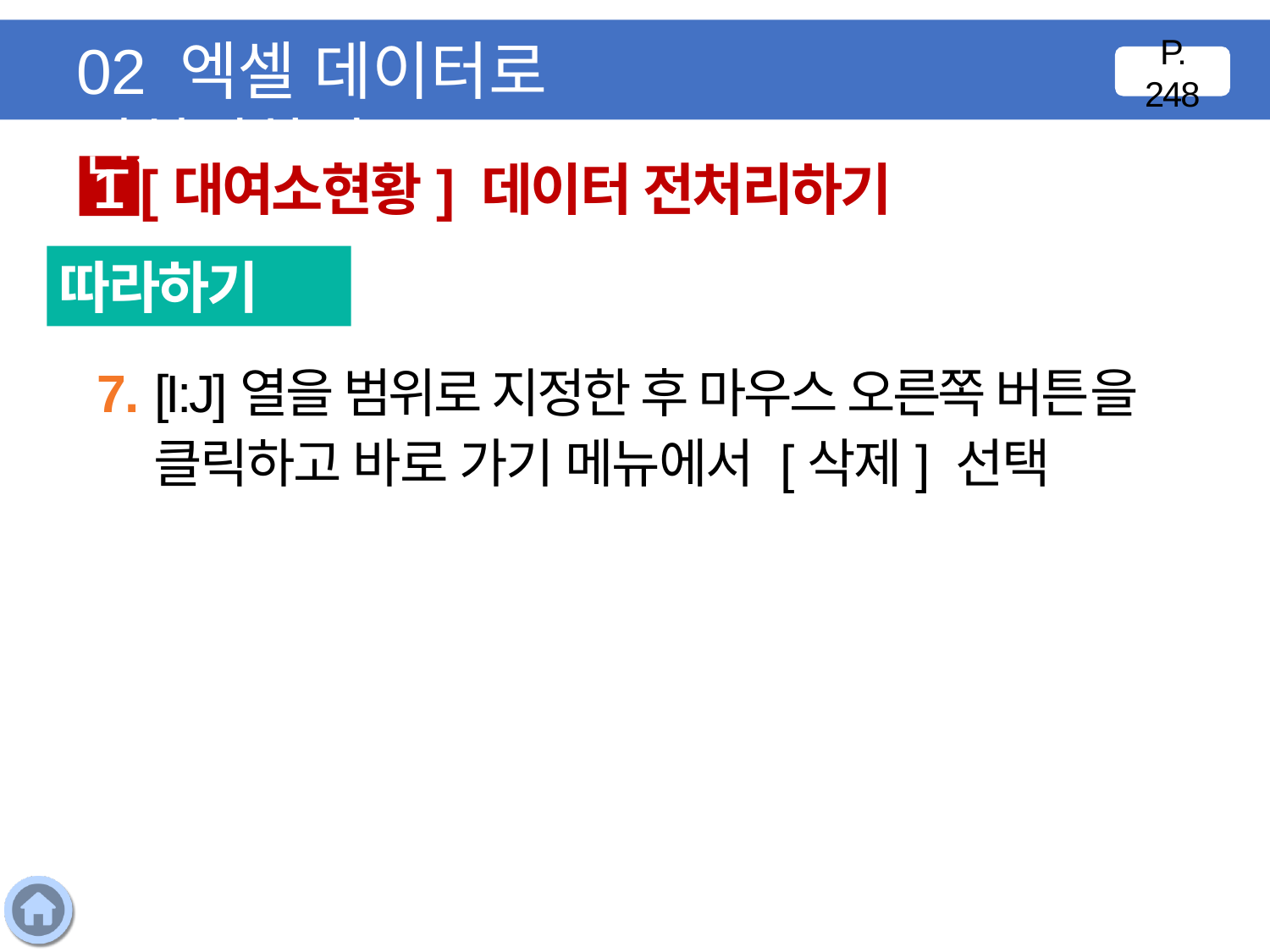

02 엑셀 데이터로 전처리하기
P. 248
[대여소현황] 데이터 전처리하기
1
따라하기
7. [I:J]열을 범위로 지정한 후 마우스 오른쪽 버튼을 클릭하고 바로 가기 메뉴에서 [삭제] 선택